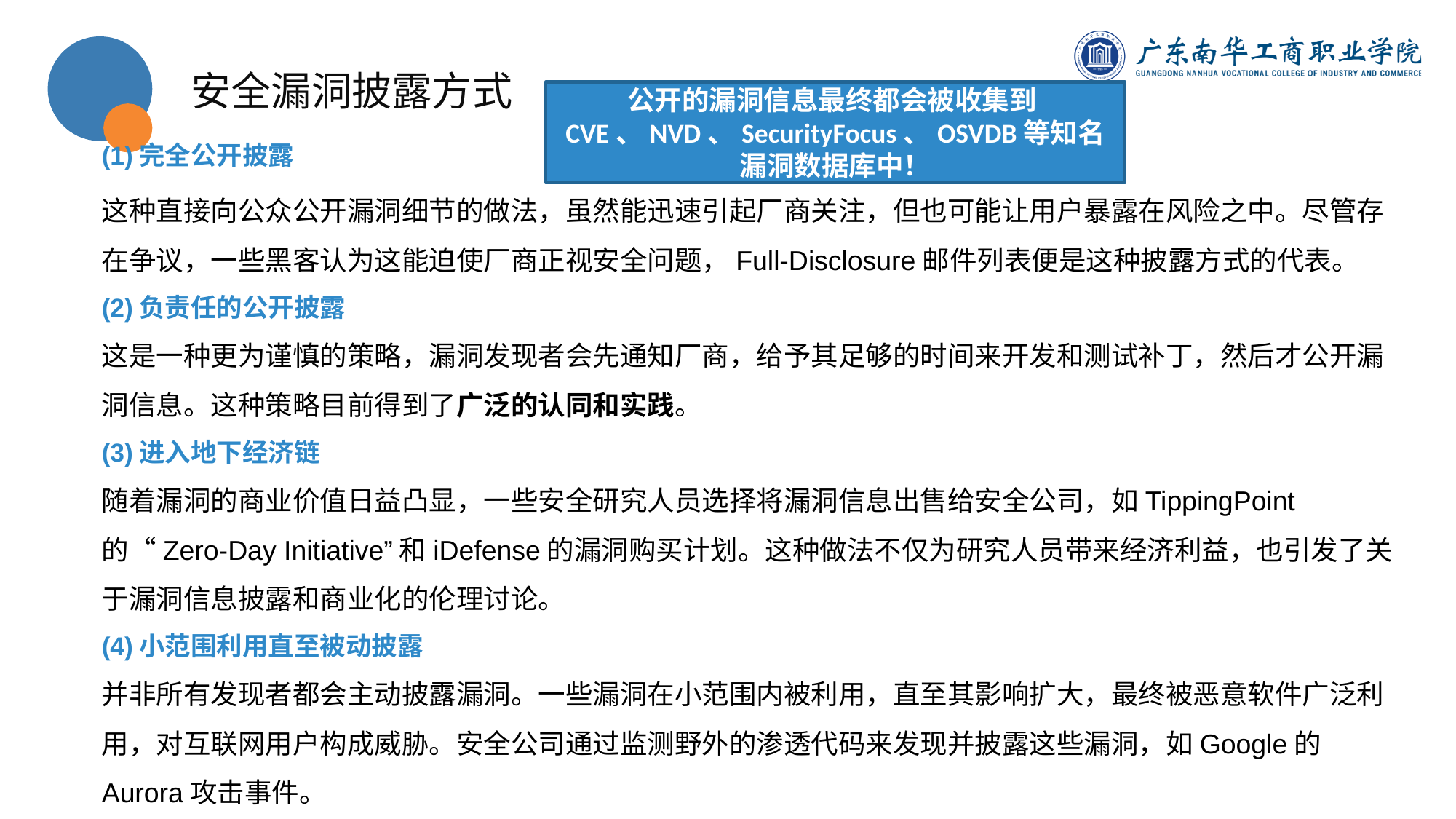

安全漏洞披露方式
公开的漏洞信息最终都会被收集到CVE、NVD、SecurityFocus、OSVDB等知名漏洞数据库中！

(1)完全公开披露
这种直接向公众公开漏洞细节的做法，虽然能迅速引起厂商关注，但也可能让用户暴露在风险之中。尽管存在争议，一些黑客认为这能迫使厂商正视安全问题，Full-Disclosure邮件列表便是这种披露方式的代表。
(2)负责任的公开披露
这是一种更为谨慎的策略，漏洞发现者会先通知厂商，给予其足够的时间来开发和测试补丁，然后才公开漏洞信息。这种策略目前得到了广泛的认同和实践。
(3)进入地下经济链
随着漏洞的商业价值日益凸显，一些安全研究人员选择将漏洞信息出售给安全公司，如TippingPoint的“Zero-Day Initiative”和iDefense的漏洞购买计划。这种做法不仅为研究人员带来经济利益，也引发了关于漏洞信息披露和商业化的伦理讨论。
(4)小范围利用直至被动披露
并非所有发现者都会主动披露漏洞。一些漏洞在小范围内被利用，直至其影响扩大，最终被恶意软件广泛利用，对互联网用户构成威胁。安全公司通过监测野外的渗透代码来发现并披露这些漏洞，如Google的Aurora攻击事件。